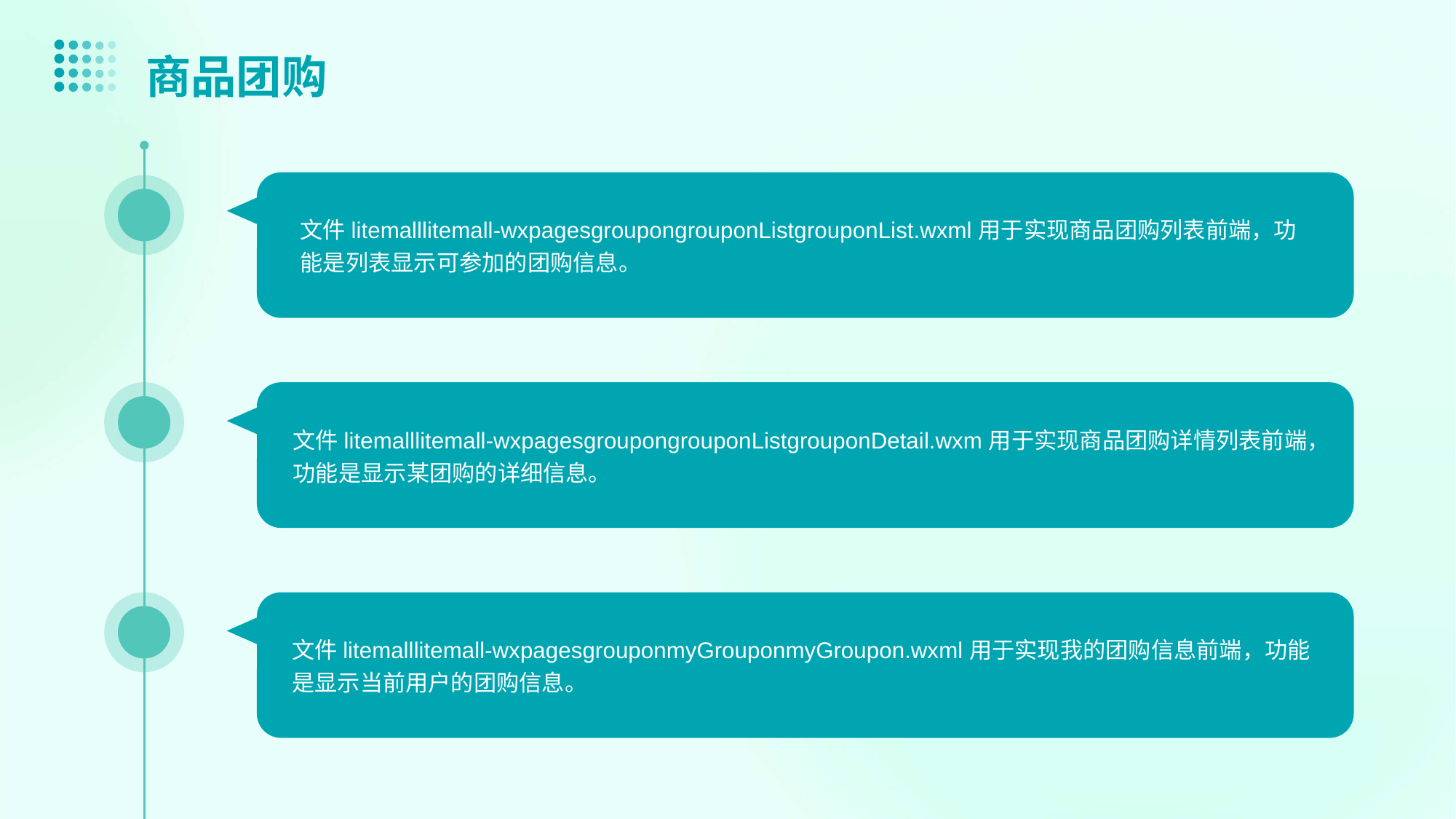

商品团购

文件litemalllitemall-wxpagesgroupongrouponListgrouponList.wxml用于实现商品团购列表前端，功能是列表显示可参加的团购信息。

文件litemalllitemall-wxpagesgroupongrouponListgrouponDetail.wxm用于实现商品团购详情列表前端，功能是显示某团购的详细信息。

文件litemalllitemall-wxpagesgrouponmyGrouponmyGroupon.wxml用于实现我的团购信息前端，功能是显示当前用户的团购信息。